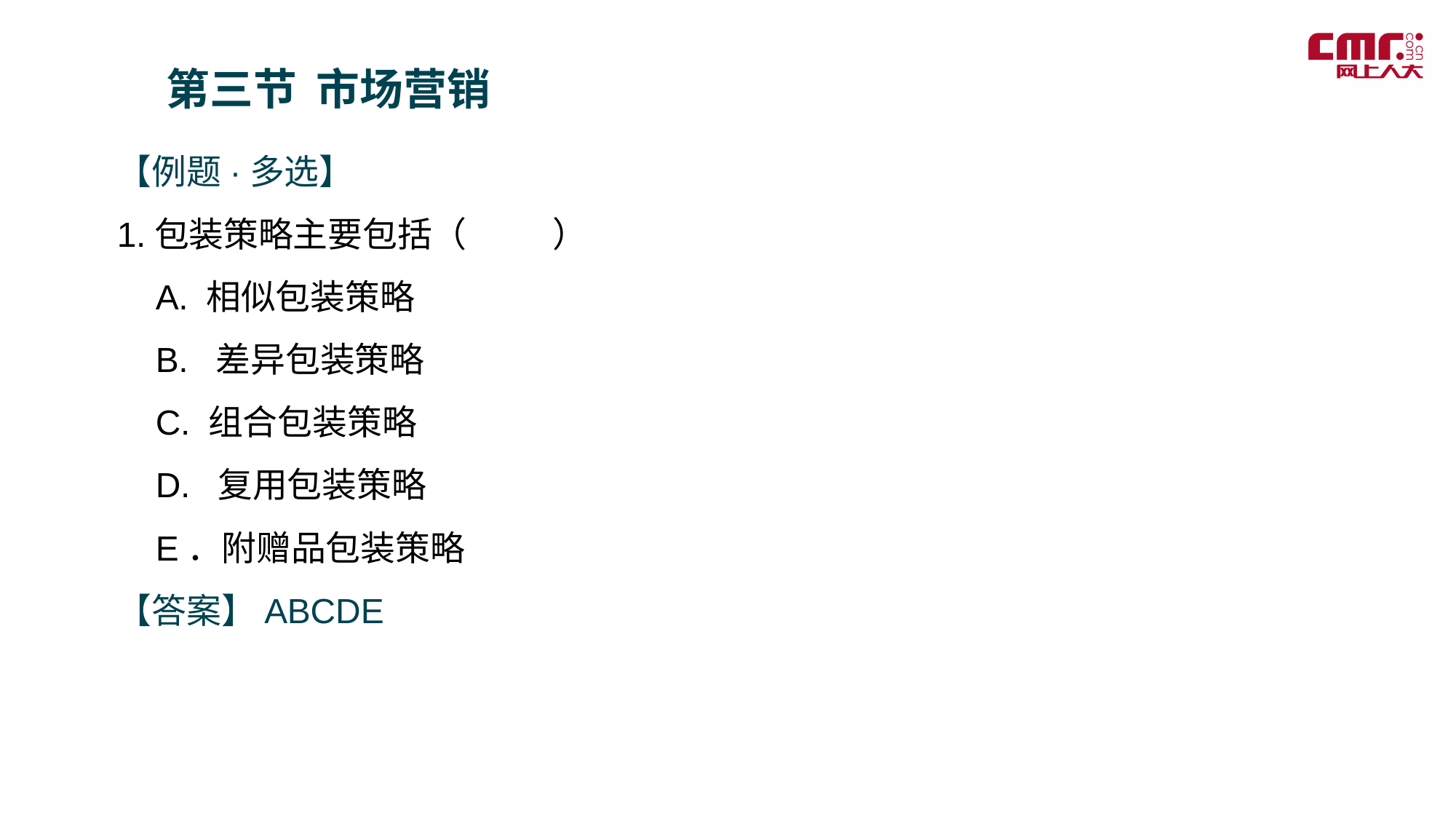

第三节  市场营销
【例题·多选】
1.包装策略主要包括（           ）
    A. 相似包装策略
    B.  差异包装策略
    C. 组合包装策略
    D.  复用包装策略
    E．附赠品包装策略
【答案】ABCDE